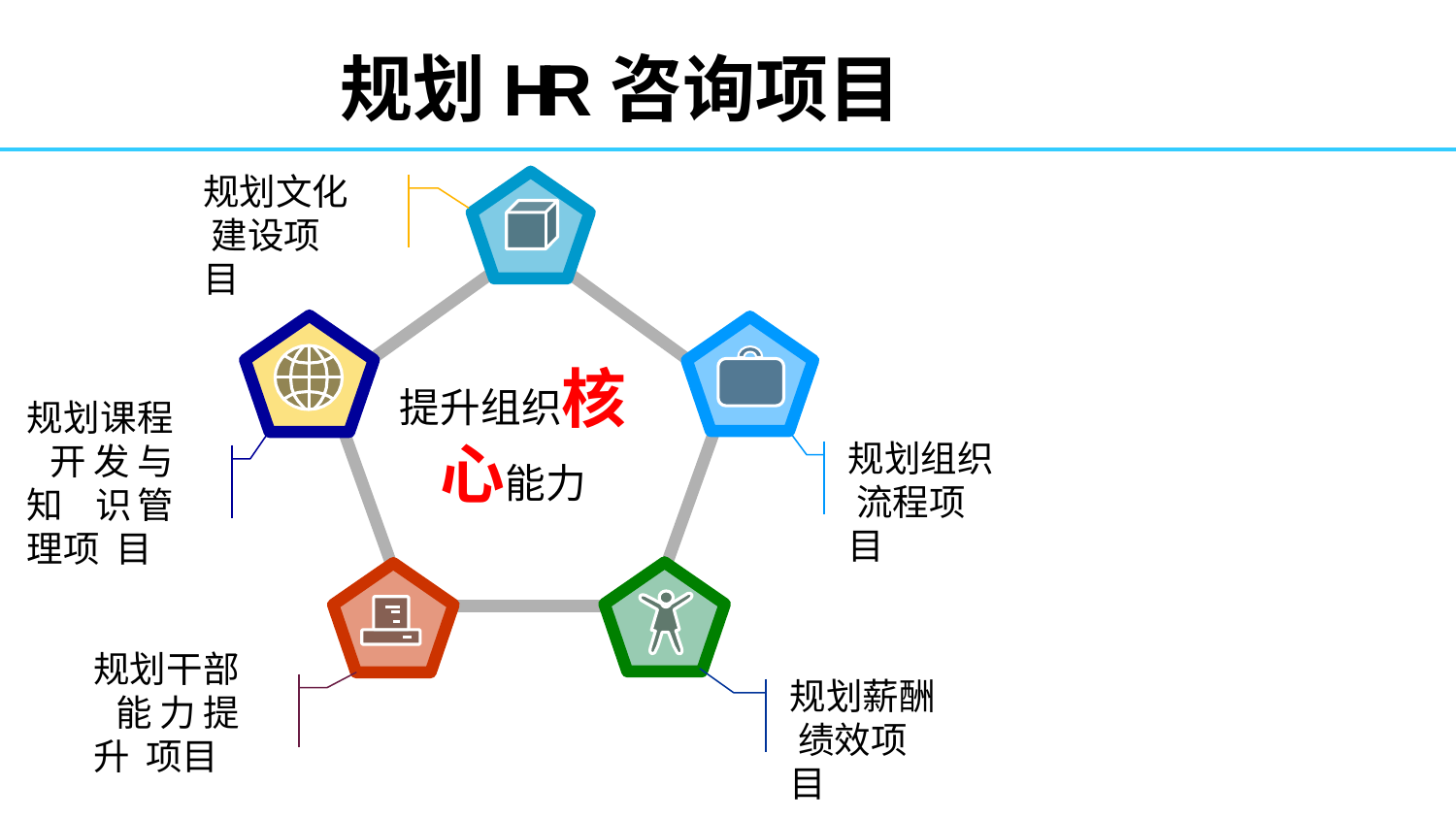

# 规划HR咨询项目
规划文化  建设项目

提升组织核
心能力

规划课程  开发与知  识管理项  目

规划组织  流程项目

规划干部  能力提升  项目

规划薪酬  绩效项目